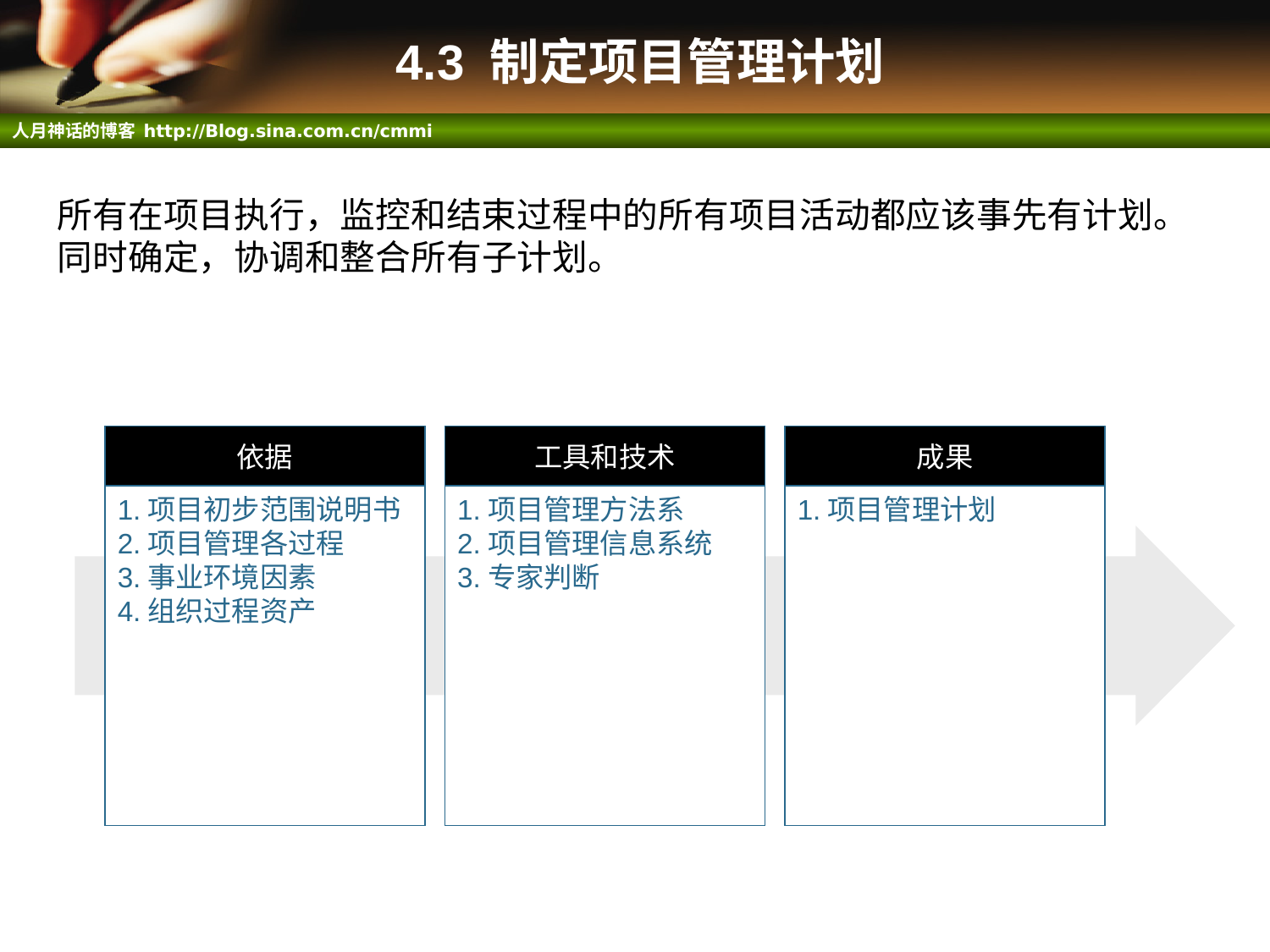

# 4.3 制定项目管理计划
所有在项目执行，监控和结束过程中的所有项目活动都应该事先有计划。同时确定，协调和整合所有子计划。
依据
工具和技术
成果
1.项目初步范围说明书
2.项目管理各过程
3.事业环境因素
4.组织过程资产
1.项目管理方法系
2.项目管理信息系统
3.专家判断
1.项目管理计划